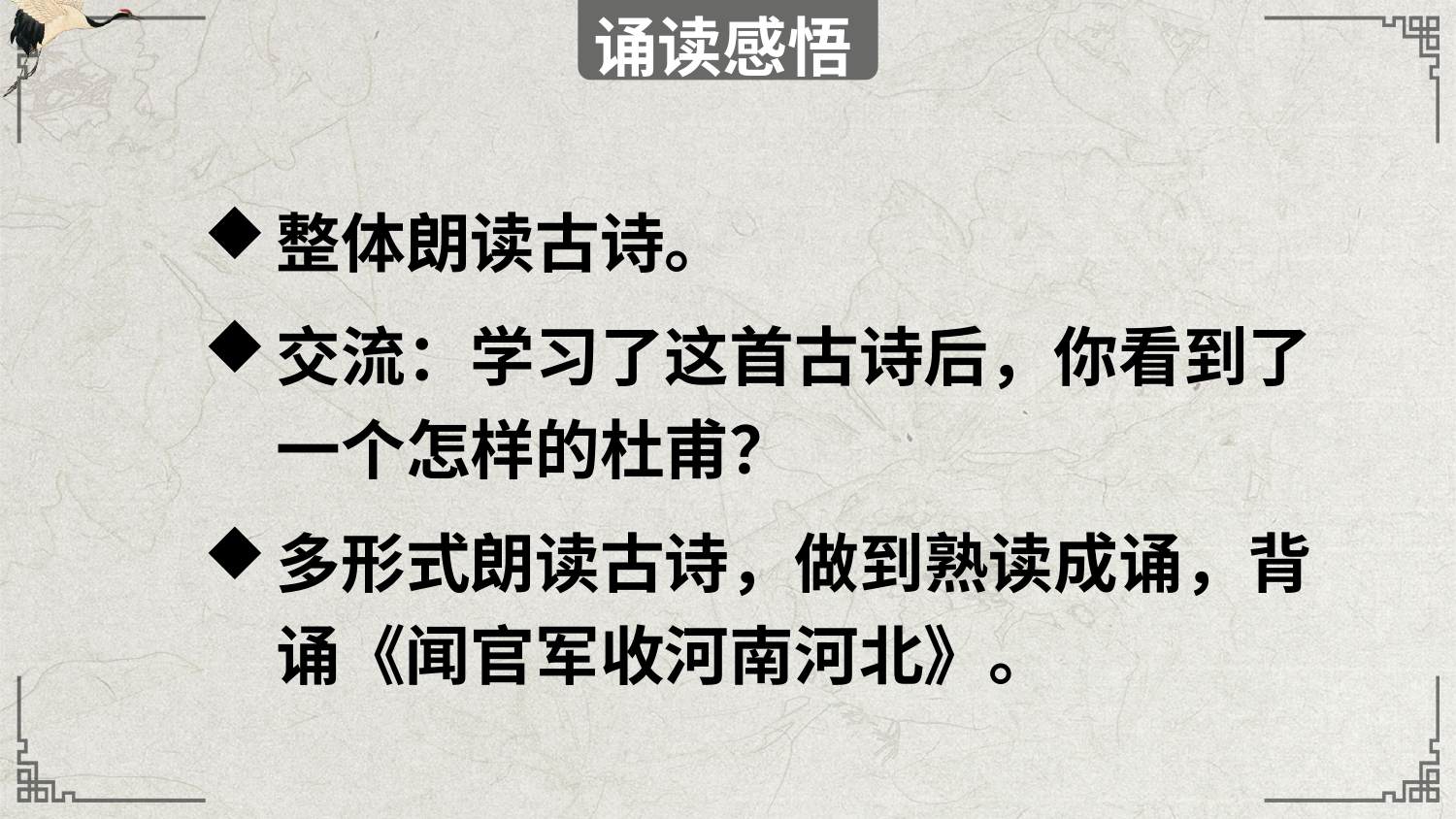

诵读感悟
整体朗读古诗。
交流：学习了这首古诗后，你看到了一个怎样的杜甫？
多形式朗读古诗，做到熟读成诵，背诵《闻官军收河南河北》。